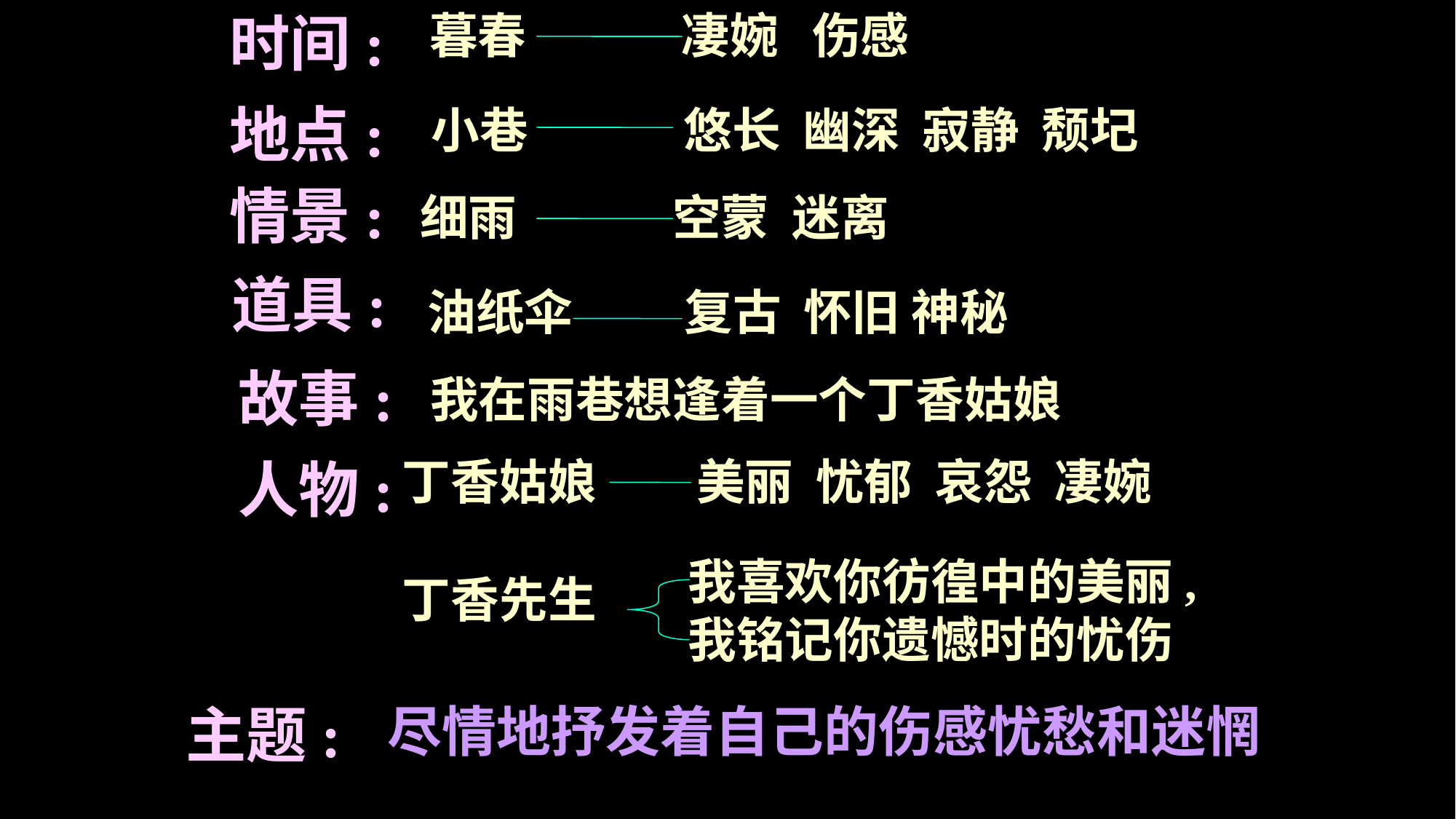

暮春              凄婉   伤感
时间:

地点:
小巷              悠长  幽深  寂静  颓圮

情景:
细雨              空蒙  迷离

道具:
油纸伞          复古  怀旧 神秘

故事:
我在雨巷想逢着一个丁香姑娘
丁香姑娘
美丽  忧郁  哀怨  凄婉
人物:

我喜欢你彷徨中的美丽,
我铭记你遗憾时的忧伤
丁香先生

尽情地抒发着自己的伤感忧愁和迷惘
主题: